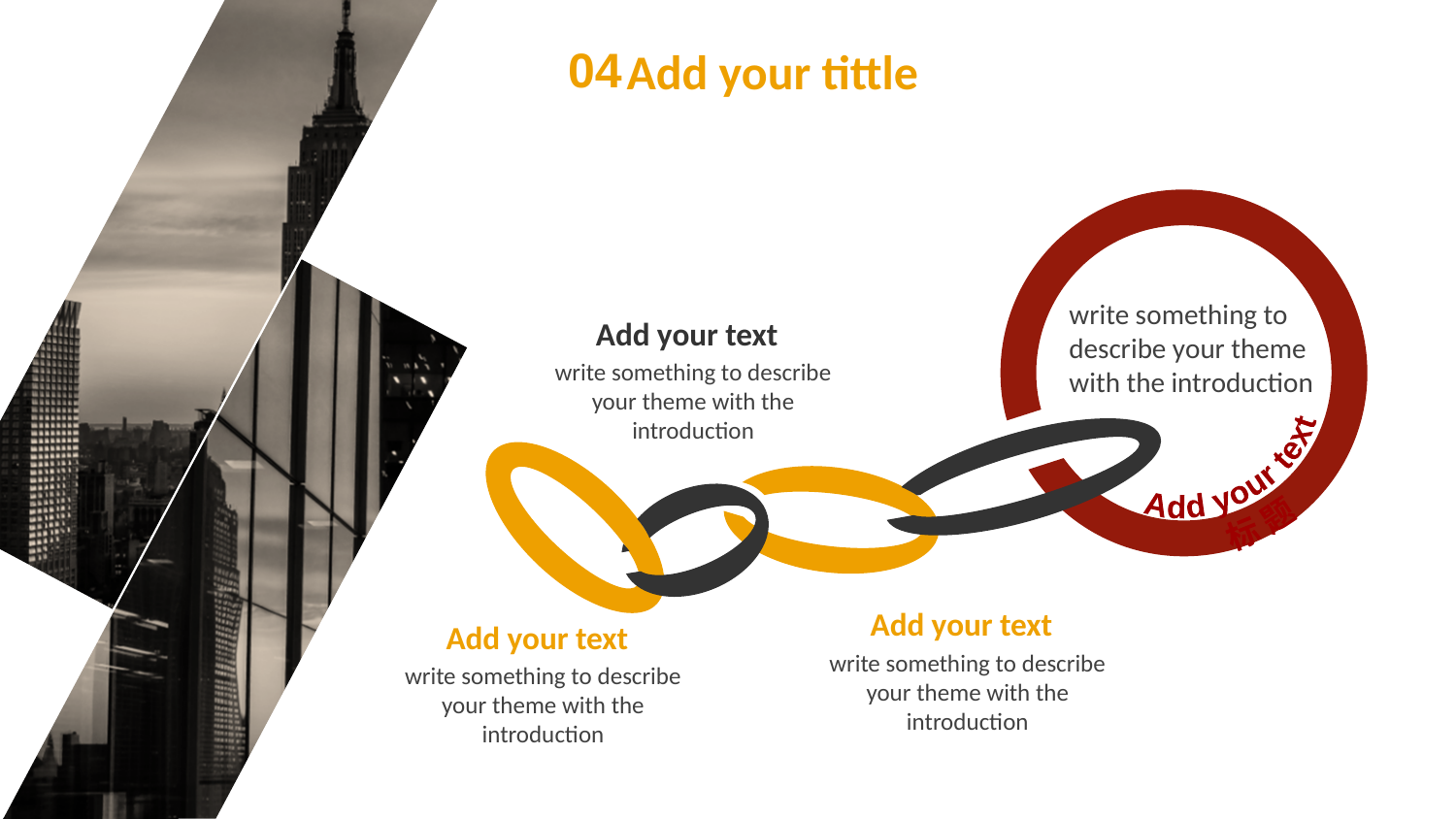

04
Add your tittle

write something to describe your theme with the introduction
Add your text
Add your text
标题
write something to describe your theme with the introduction

Add your text
Add your text
write something to describe your theme with the introduction
write something to describe your theme with the introduction